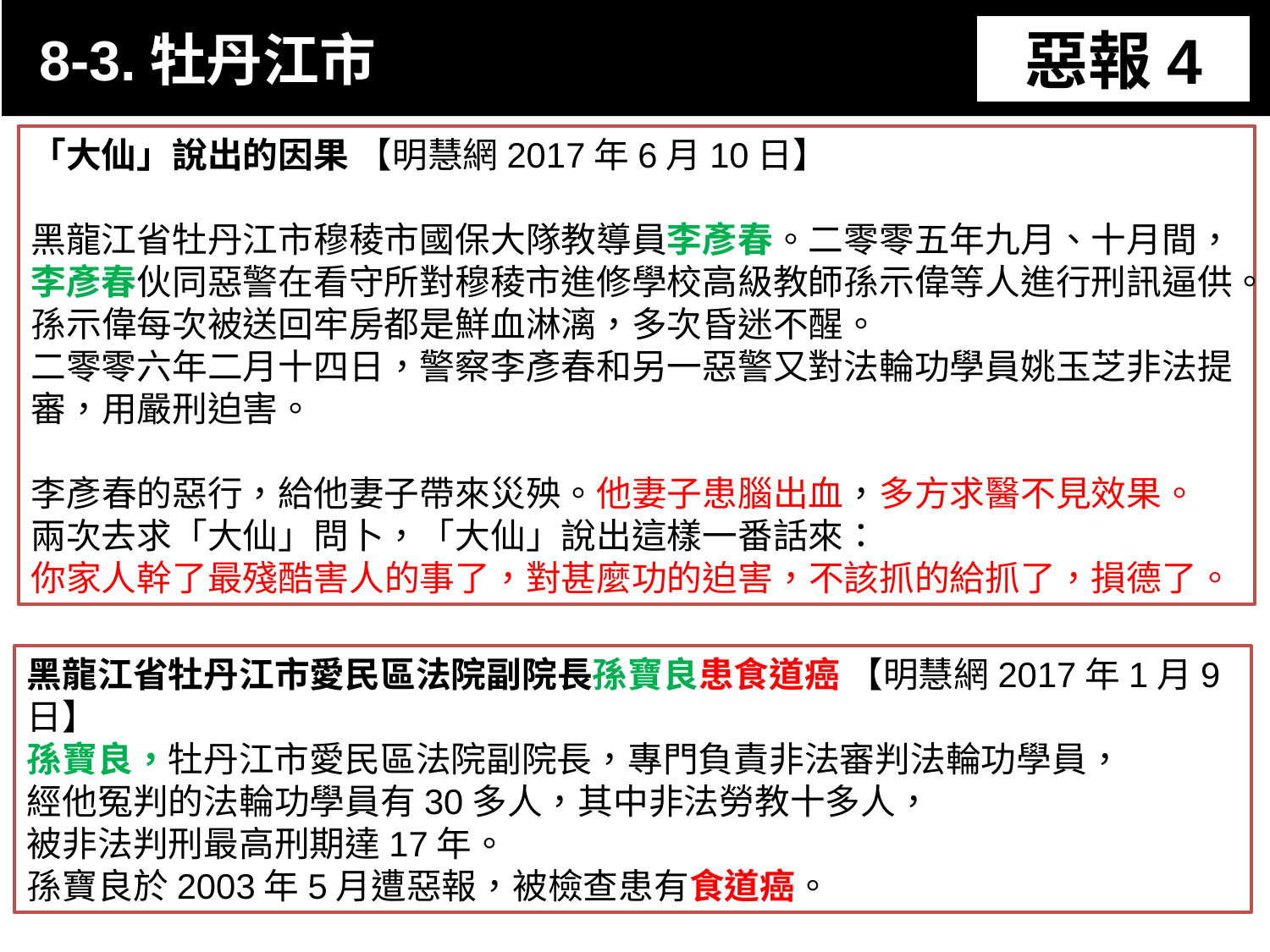

8-3.牡丹江市

惡報4
11-3. XX市官員惡報實例
「大仙」說出的因果 【明慧網2017年6月10日】

黑龍江省牡丹江市穆稜市國保大隊教導員李彥春。二零零五年九月、十月間，李彥春伙同惡警在看守所對穆稜市進修學校高級教師孫示偉等人進行刑訊逼供。孫示偉每次被送回牢房都是鮮血淋漓，多次昏迷不醒。
二零零六年二月十四日，警察李彥春和另一惡警又對法輪功學員姚玉芝非法提審，用嚴刑迫害。

李彥春的惡行，給他妻子帶來災殃。他妻子患腦出血，多方求醫不見效果。
兩次去求「大仙」問卜，「大仙」說出這樣一番話來：
你家人幹了最殘酷害人的事了，對甚麼功的迫害，不該抓的給抓了，損德了。
黑龍江省牡丹江市愛民區法院副院長孫寶良患食道癌 【明慧網2017年1月9日】
孫寶良，牡丹江市愛民區法院副院長，專門負責非法審判法輪功學員，
經他冤判的法輪功學員有30多人，其中非法勞教十多人，
被非法判刑最高刑期達17年。
孫寶良於2003年5月遭惡報，被檢查患有食道癌。